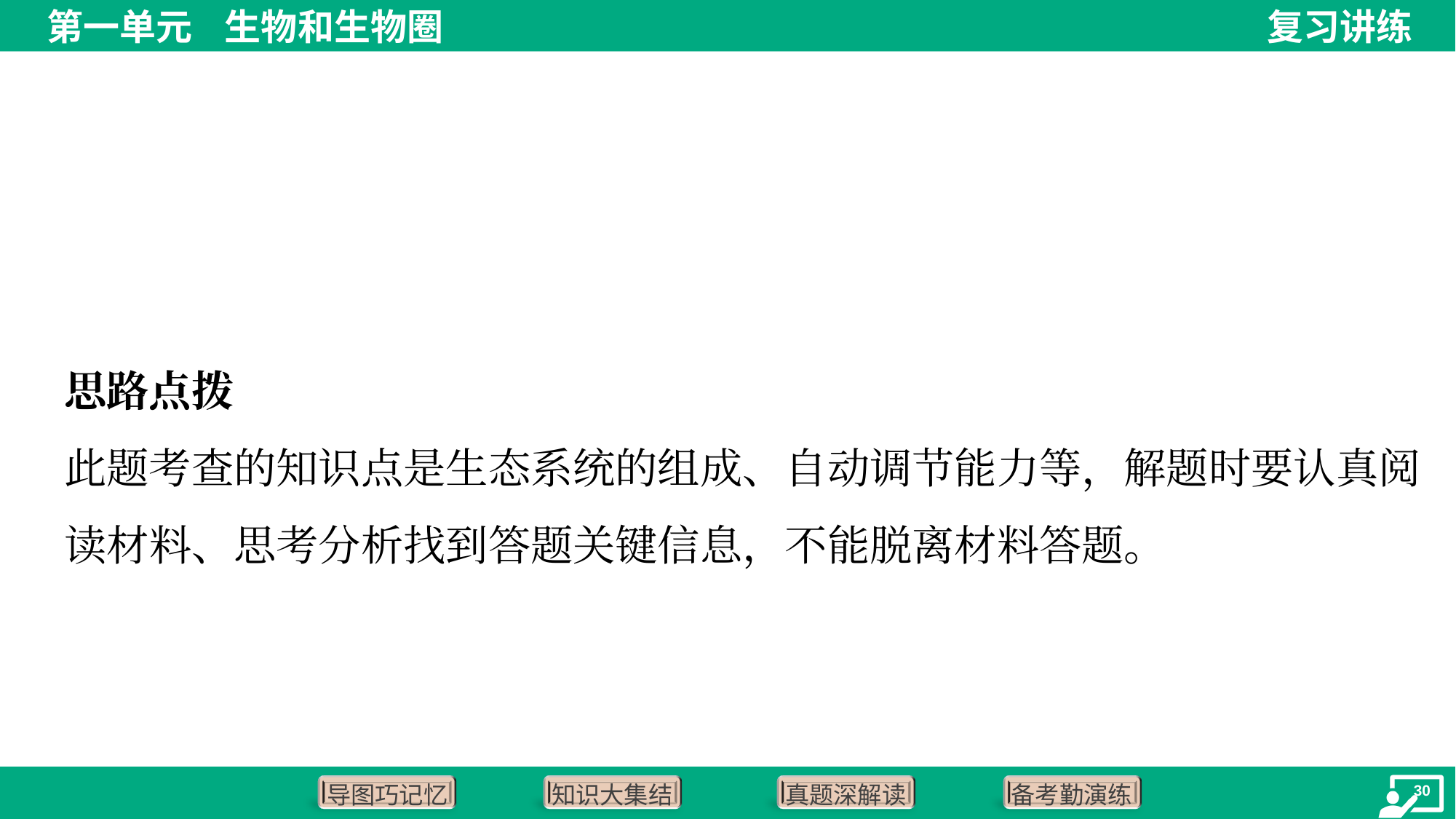

思路点拨
此题考查的知识点是生态系统的组成、自动调节能力等，解题时要认真阅
读材料、思考分析找到答题关键信息，不能脱离材料答题。